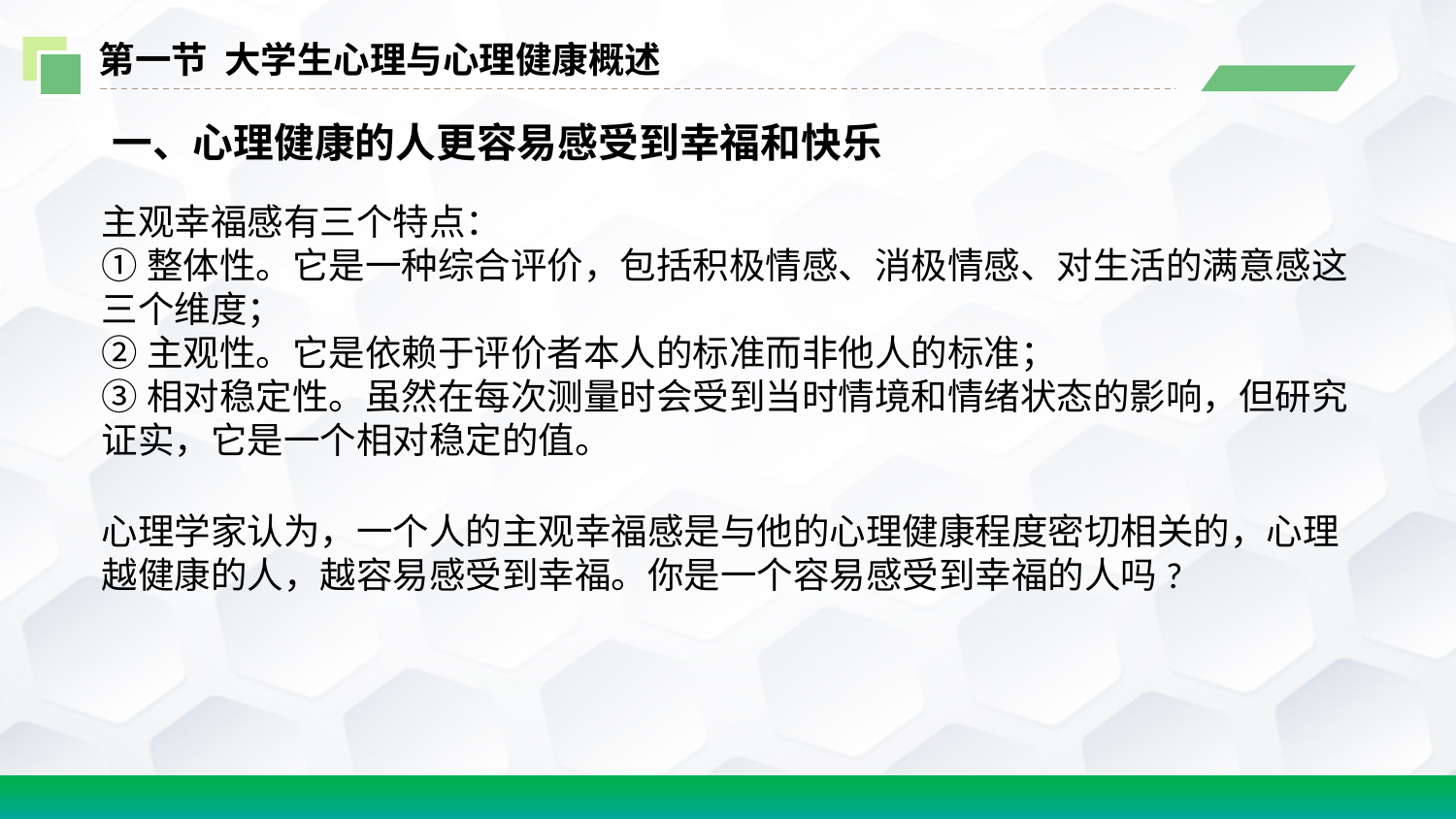

第一节  大学生心理与心理健康概述
 一、心理健康的人更容易感受到幸福和快乐
主观幸福感有三个特点：
①整体性。它是一种综合评价，包括积极情感、消极情感、对生活的满意感这三个维度；
②主观性。它是依赖于评价者本人的标准而非他人的标准；
③相对稳定性。虽然在每次测量时会受到当时情境和情绪状态的影响，但研究证实，它是一个相对稳定的值。
心理学家认为，一个人的主观幸福感是与他的心理健康程度密切相关的，心理越健康的人，越容易感受到幸福。你是一个容易感受到幸福的人吗?